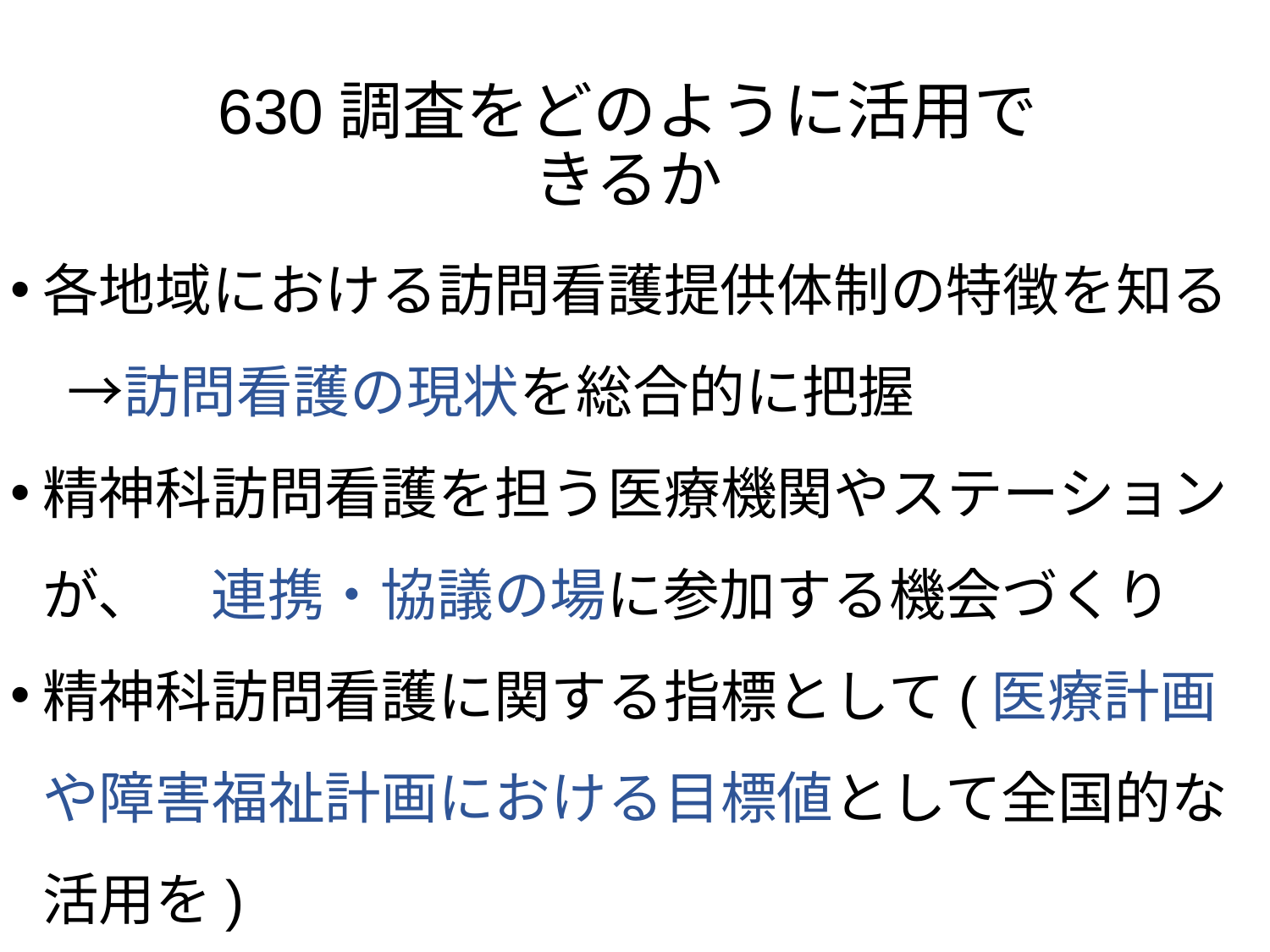

# 630調査をどのように活用できるか
各地域における訪問看護提供体制の特徴を知る
　→訪問看護の現状を総合的に把握
精神科訪問看護を担う医療機関やステーションが、　連携・協議の場に参加する機会づくり
精神科訪問看護に関する指標として(医療計画や障害福祉計画における目標値として全国的な活用を)